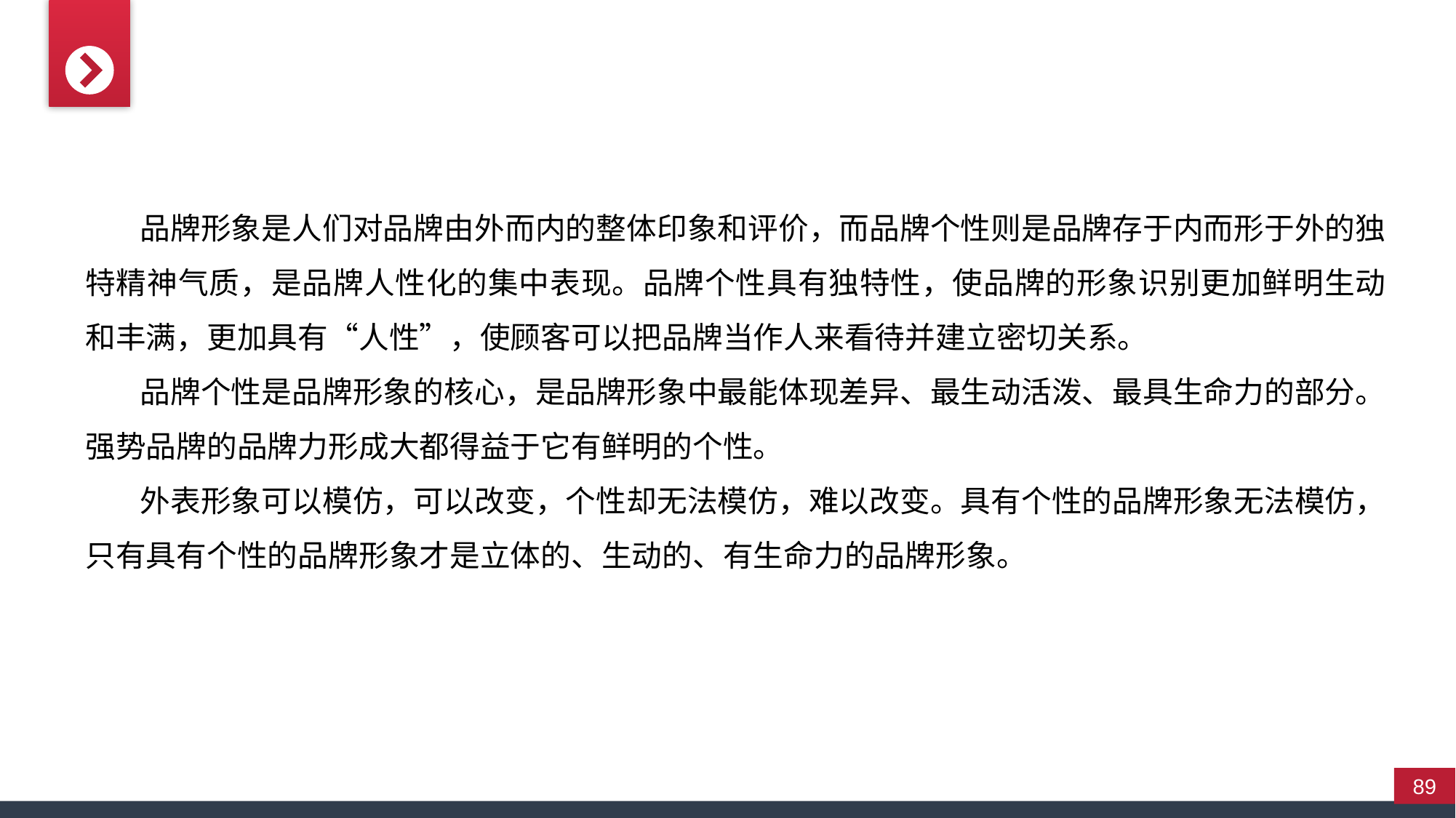

品牌形象是人们对品牌由外而内的整体印象和评价，而品牌个性则是品牌存于内而形于外的独特精神气质，是品牌人性化的集中表现。品牌个性具有独特性，使品牌的形象识别更加鲜明生动和丰满，更加具有“人性”，使顾客可以把品牌当作人来看待并建立密切关系。
品牌个性是品牌形象的核心，是品牌形象中最能体现差异、最生动活泼、最具生命力的部分。强势品牌的品牌力形成大都得益于它有鲜明的个性。
外表形象可以模仿，可以改变，个性却无法模仿，难以改变。具有个性的品牌形象无法模仿，只有具有个性的品牌形象才是立体的、生动的、有生命力的品牌形象。